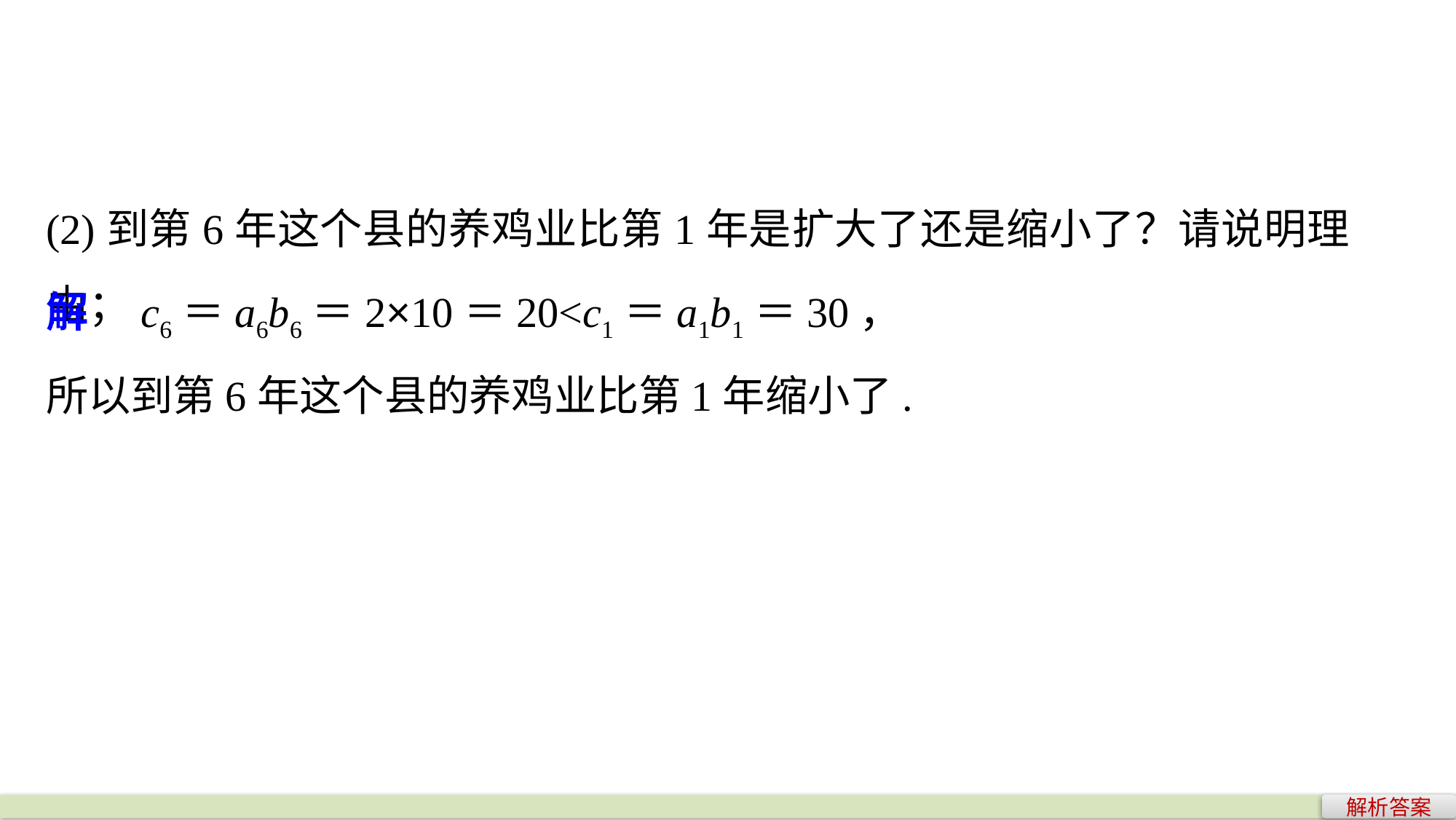

(2)到第6年这个县的养鸡业比第1年是扩大了还是缩小了？请说明理由；
解　c6＝a6b6＝2×10＝20<c1＝a1b1＝30，
所以到第6年这个县的养鸡业比第1年缩小了.
解析答案